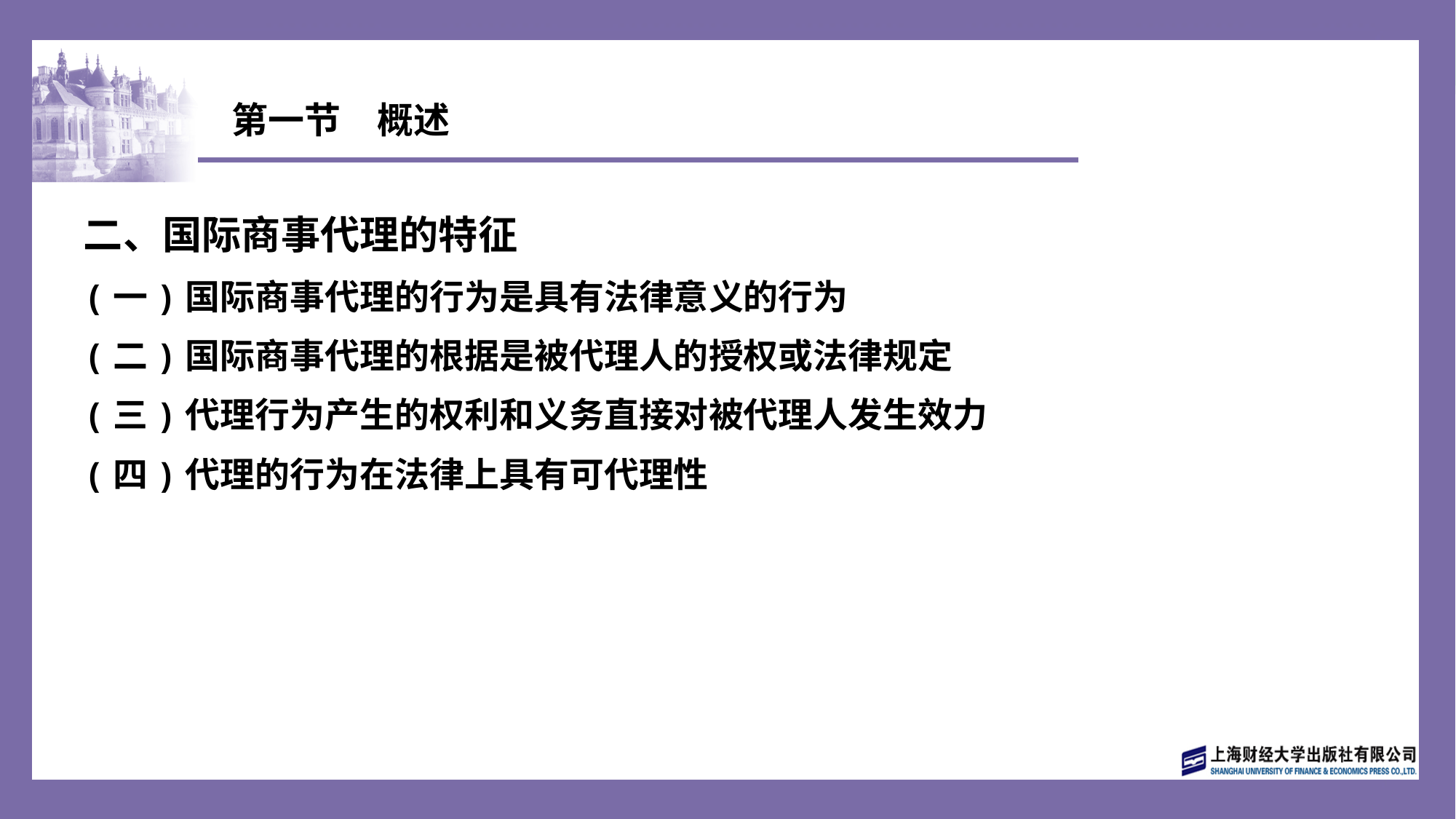

# 第一节　概述
二、国际商事代理的特征
(一)国际商事代理的行为是具有法律意义的行为
(二)国际商事代理的根据是被代理人的授权或法律规定
(三)代理行为产生的权利和义务直接对被代理人发生效力
(四)代理的行为在法律上具有可代理性